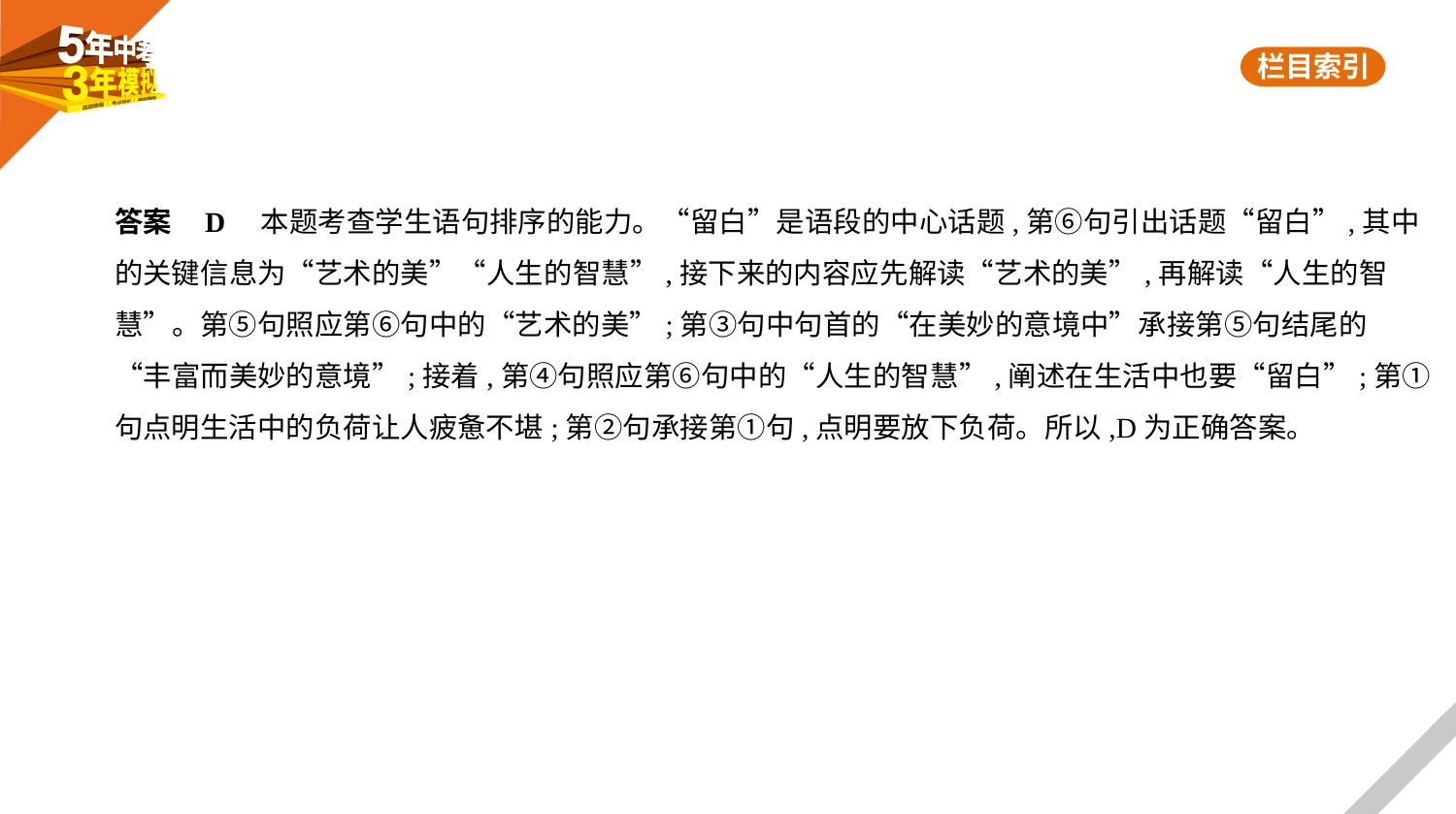

答案    D　本题考查学生语句排序的能力。“留白”是语段的中心话题,第⑥句引出话题“留白”,其中
的关键信息为“艺术的美”“人生的智慧”,接下来的内容应先解读“艺术的美”,再解读“人生的智
慧”。第⑤句照应第⑥句中的“艺术的美”;第③句中句首的“在美妙的意境中”承接第⑤句结尾的
“丰富而美妙的意境”;接着,第④句照应第⑥句中的“人生的智慧”,阐述在生活中也要“留白”;第①
句点明生活中的负荷让人疲惫不堪;第②句承接第①句,点明要放下负荷。所以,D为正确答案。